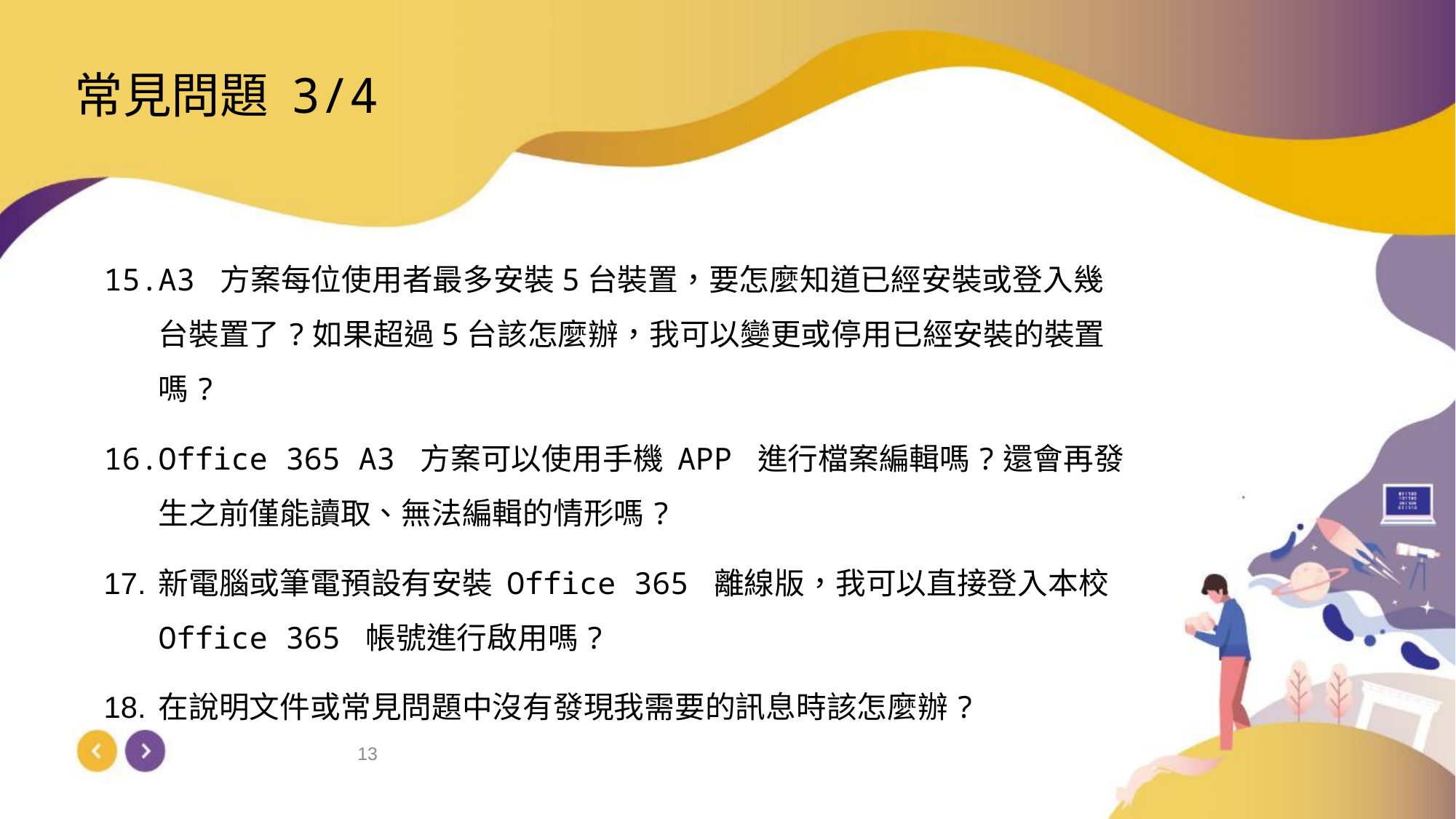

常見問題 3/4
A3 方案每位使用者最多安裝5台裝置，要怎麼知道已經安裝或登入幾台裝置了?如果超過5台該怎麼辦，我可以變更或停用已經安裝的裝置嗎?
Office 365 A3 方案可以使用手機 APP 進行檔案編輯嗎?還會再發生之前僅能讀取、無法編輯的情形嗎?
新電腦或筆電預設有安裝 Office 365 離線版，我可以直接登入本校Office 365 帳號進行啟用嗎?
在說明文件或常見問題中沒有發現我需要的訊息時該怎麼辦?